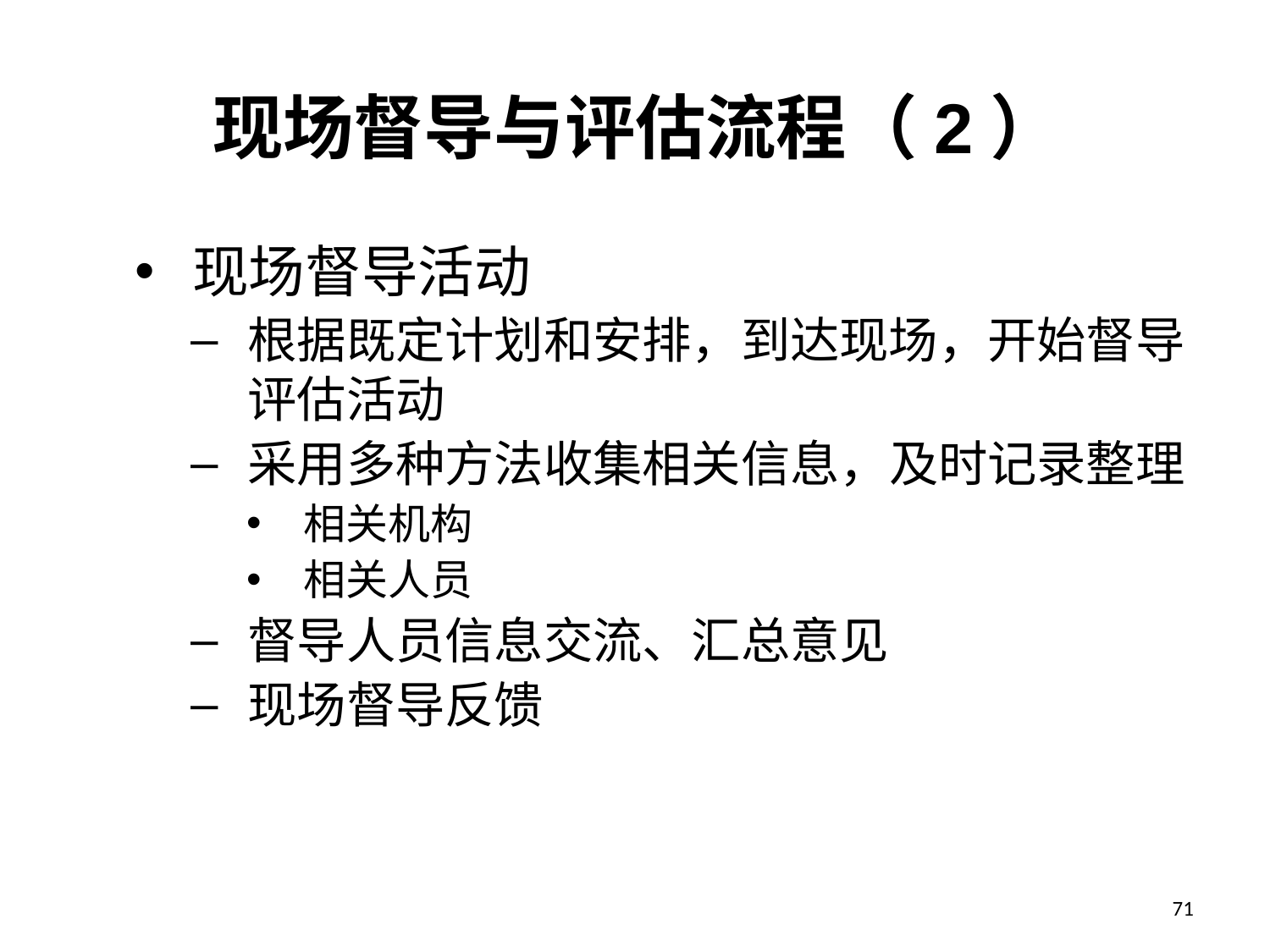

# 现场督导与评估流程（2）
现场督导活动
根据既定计划和安排，到达现场，开始督导评估活动
采用多种方法收集相关信息，及时记录整理
相关机构
相关人员
督导人员信息交流、汇总意见
现场督导反馈
71